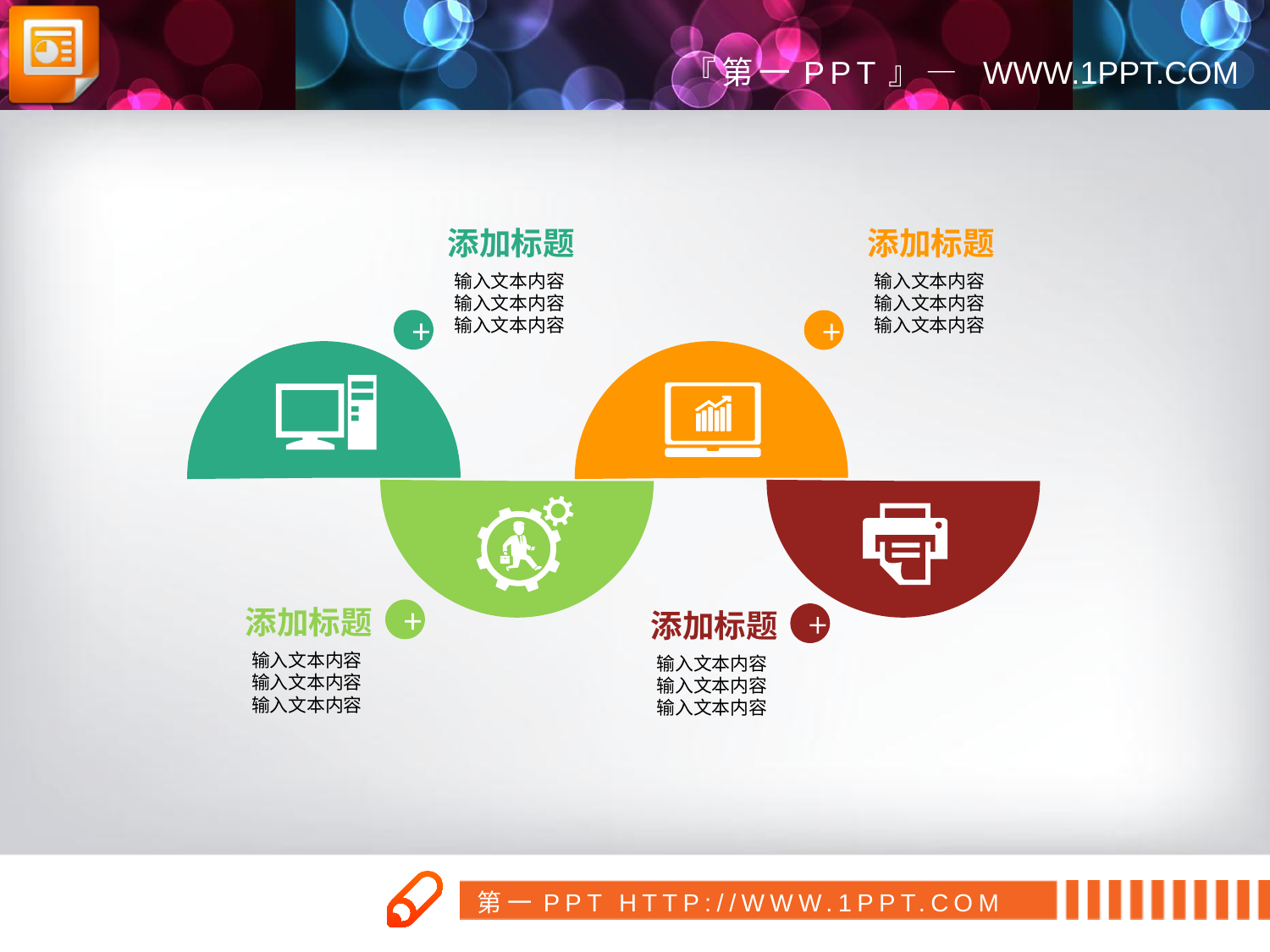

添加标题
添加标题
输入文本内容
输入文本内容
输入文本内容
输入文本内容
输入文本内容
输入文本内容
+
+

添加标题
+
添加标题
+
输入文本内容
输入文本内容
输入文本内容
输入文本内容
输入文本内容
输入文本内容